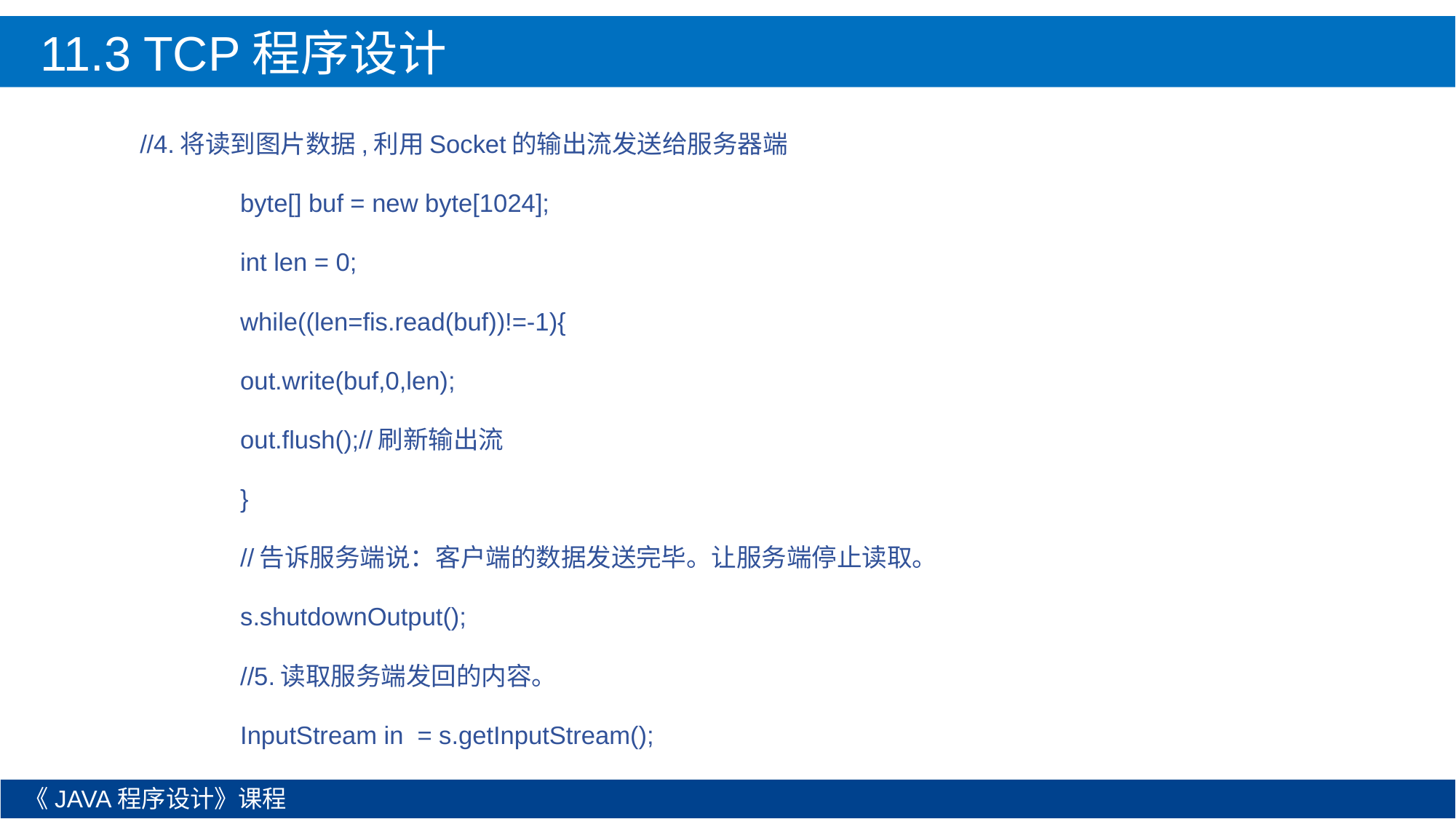

11.3 TCP程序设计
//4.将读到图片数据,利用Socket的输出流发送给服务器端
		byte[] buf = new byte[1024];
		int len = 0;
		while((len=fis.read(buf))!=-1){
			out.write(buf,0,len);
			out.flush();//刷新输出流
		}
		//告诉服务端说：客户端的数据发送完毕。让服务端停止读取。
		s.shutdownOutput();
		//5.读取服务端发回的内容。
		InputStream in  = s.getInputStream();
《JAVA程序设计》课程